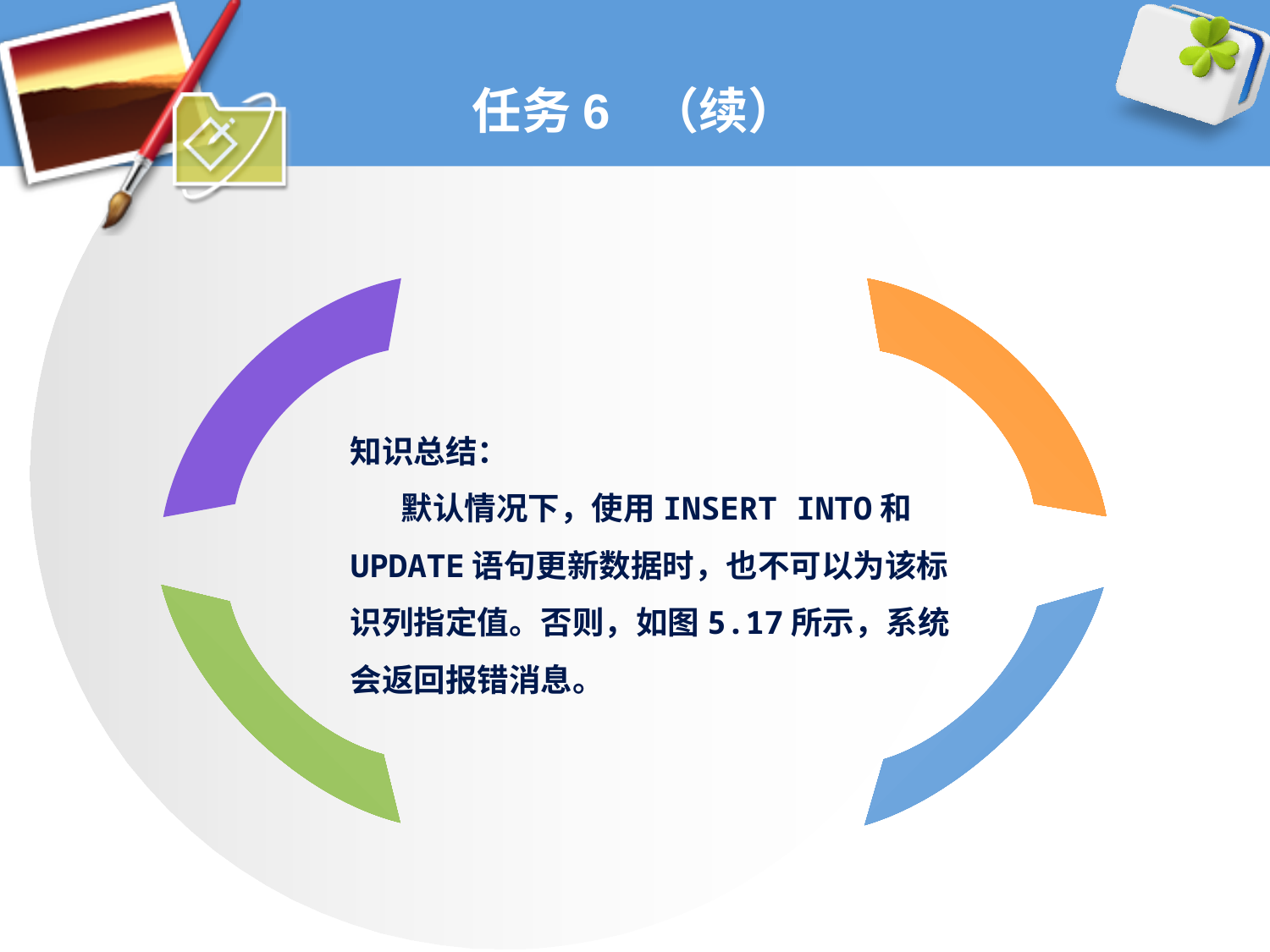

# 任务6  （续）

知识总结：
      默认情况下，使用INSERT INTO和UPDATE语句更新数据时，也不可以为该标识列指定值。否则，如图5.17所示，系统会返回报错消息。